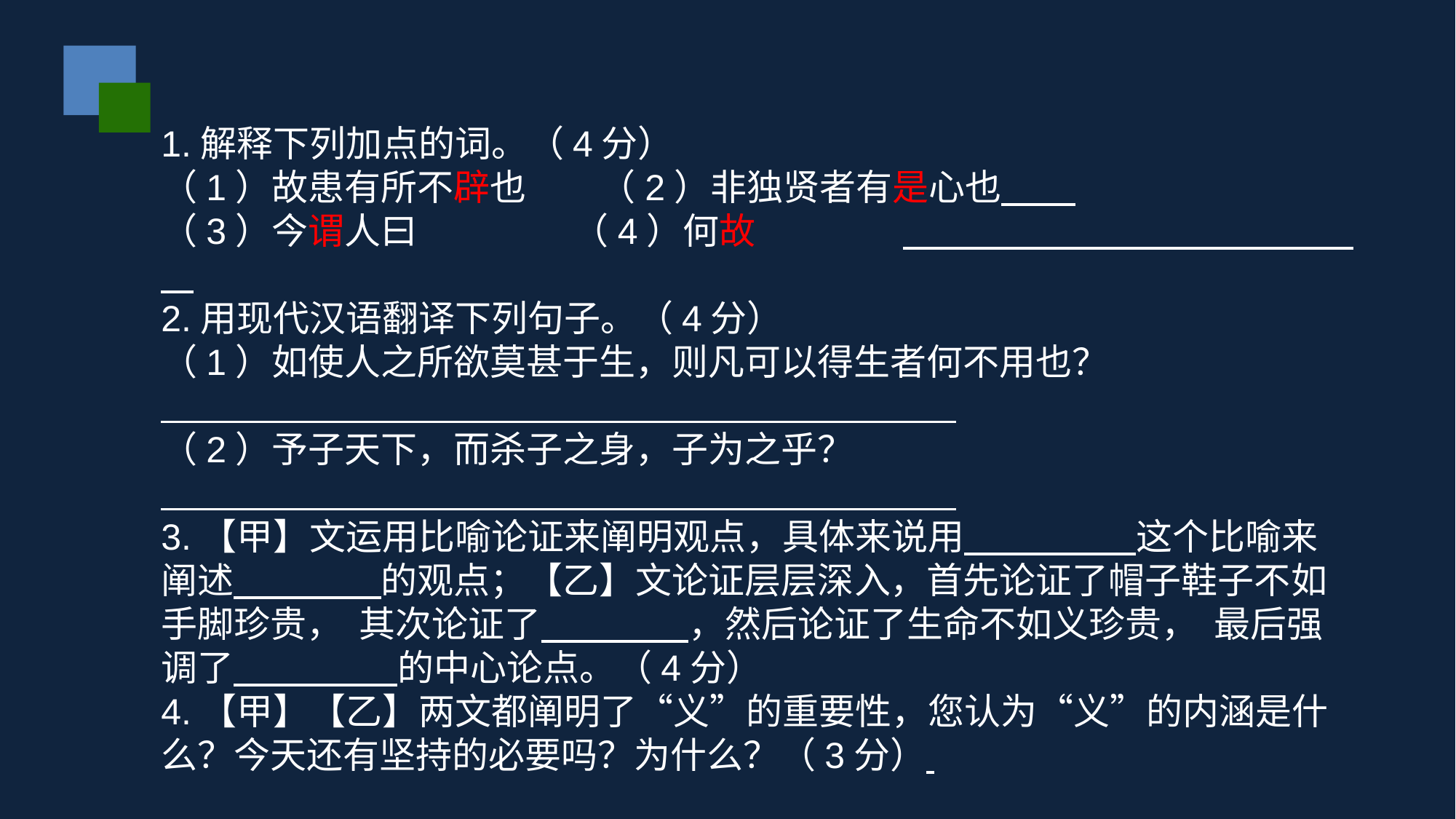

1.解释下列加点的词。（4分）
（1）故患有所不辟也         （2）非独贤者有是心也
（3）今谓人曰                   （4）何故
2.用现代汉语翻译下列句子。（4分）
（1）如使人之所欲莫甚于生，则凡可以得生者何不用也？

（2）予子天下，而杀子之身，子为之乎？

3.【甲】文运用比喻论证来阐明观点，具体来说用                     这个比喻来阐述                  的观点；【乙】文论证层层深入，首先论证了帽子鞋子不如手脚珍贵，  其次论证了                  ，然后论证了生命不如义珍贵，  最后强调了                    的中心论点。（4分）
4.【甲】【乙】两文都阐明了“义”的重要性，您认为“义”的内涵是什么？今天还有坚持的必要吗？为什么？（3分）